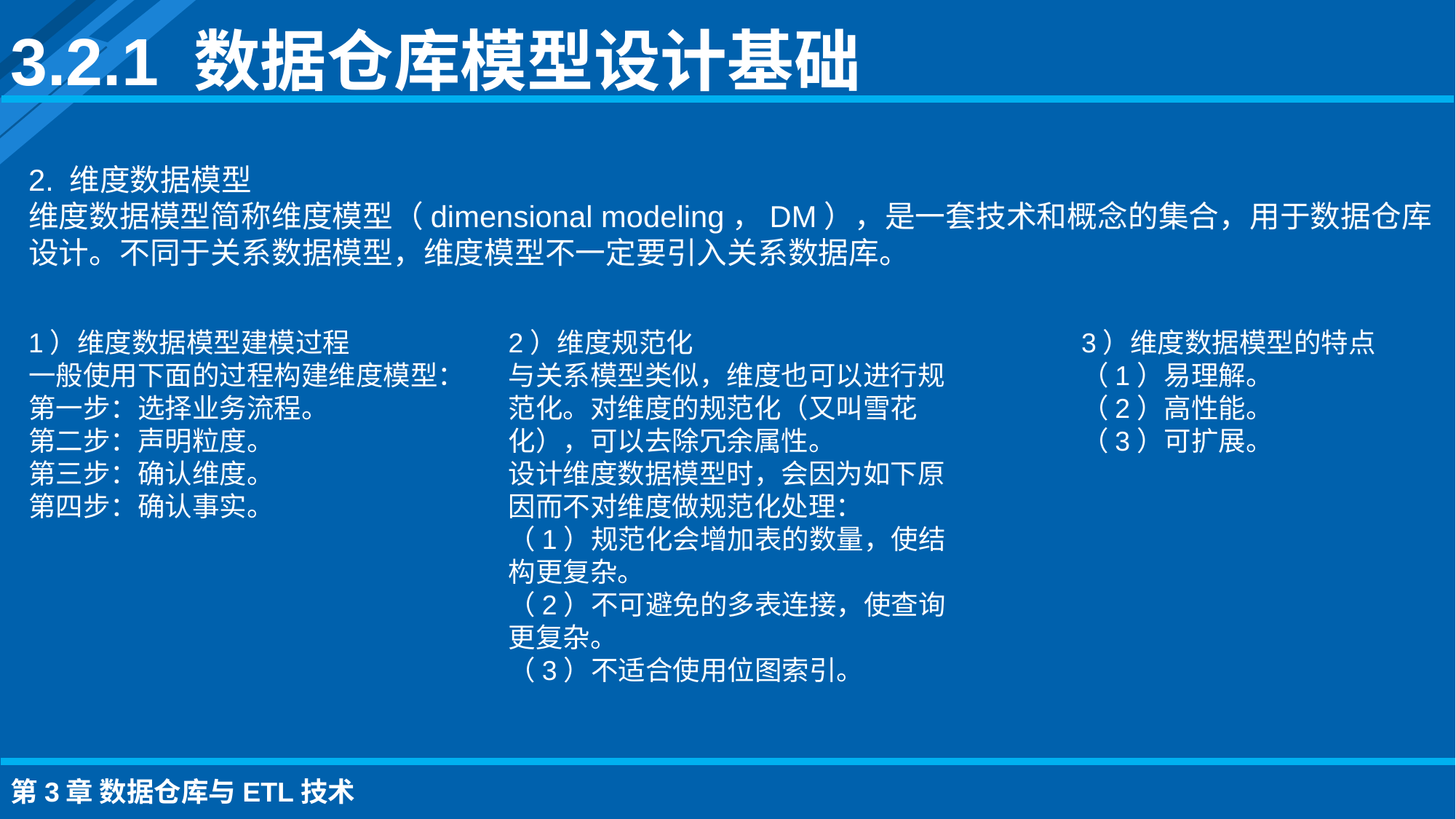

3.2.1 数据仓库模型设计基础

2. 维度数据模型
维度数据模型简称维度模型（dimensional modeling，DM），是一套技术和概念的集合，用于数据仓库设计。不同于关系数据模型，维度模型不一定要引入关系数据库。
1）维度数据模型建模过程
一般使用下面的过程构建维度模型：
第一步：选择业务流程。
第二步：声明粒度。
第三步：确认维度。
第四步：确认事实。
2）维度规范化
与关系模型类似，维度也可以进行规范化。对维度的规范化（又叫雪花化），可以去除冗余属性。
设计维度数据模型时，会因为如下原因而不对维度做规范化处理：
（1）规范化会增加表的数量，使结构更复杂。
（2）不可避免的多表连接，使查询更复杂。
（3）不适合使用位图索引。
3）维度数据模型的特点
（1）易理解。
（2）高性能。
（3）可扩展。

第3章 数据仓库与ETL技术